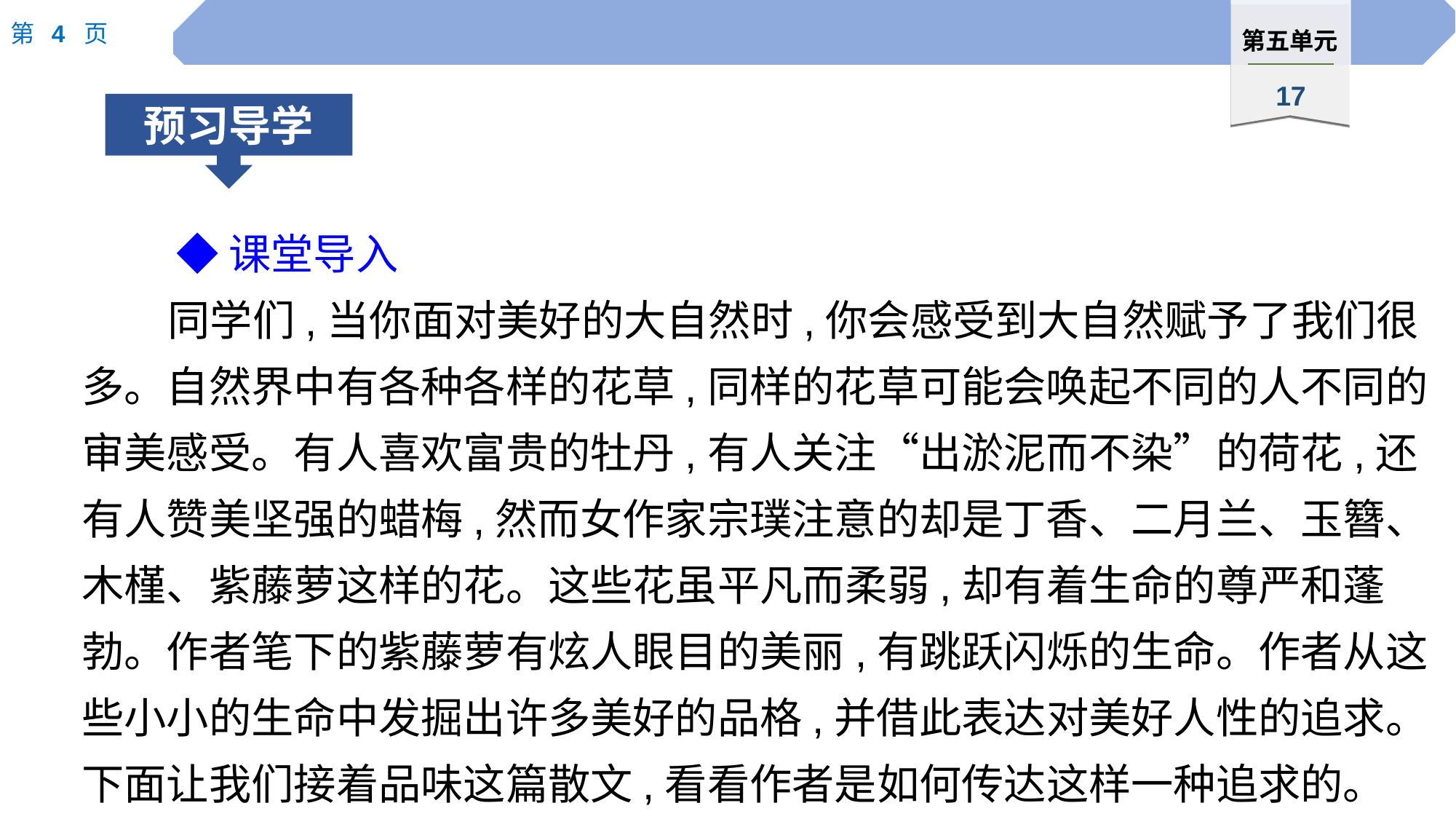

◆课堂导入

同学们,当你面对美好的大自然时,你会感受到大自然赋予了我们很多。自然界中有各种各样的花草,同样的花草可能会唤起不同的人不同的审美感受。有人喜欢富贵的牡丹,有人关注“出淤泥而不染”的荷花,还有人赞美坚强的蜡梅,然而女作家宗璞注意的却是丁香、二月兰、玉簪、木槿、紫藤萝这样的花。这些花虽平凡而柔弱,却有着生命的尊严和蓬勃。作者笔下的紫藤萝有炫人眼目的美丽,有跳跃闪烁的生命。作者从这些小小的生命中发掘出许多美好的品格,并借此表达对美好人性的追求。下面让我们接着品味这篇散文,看看作者是如何传达这样一种追求的。